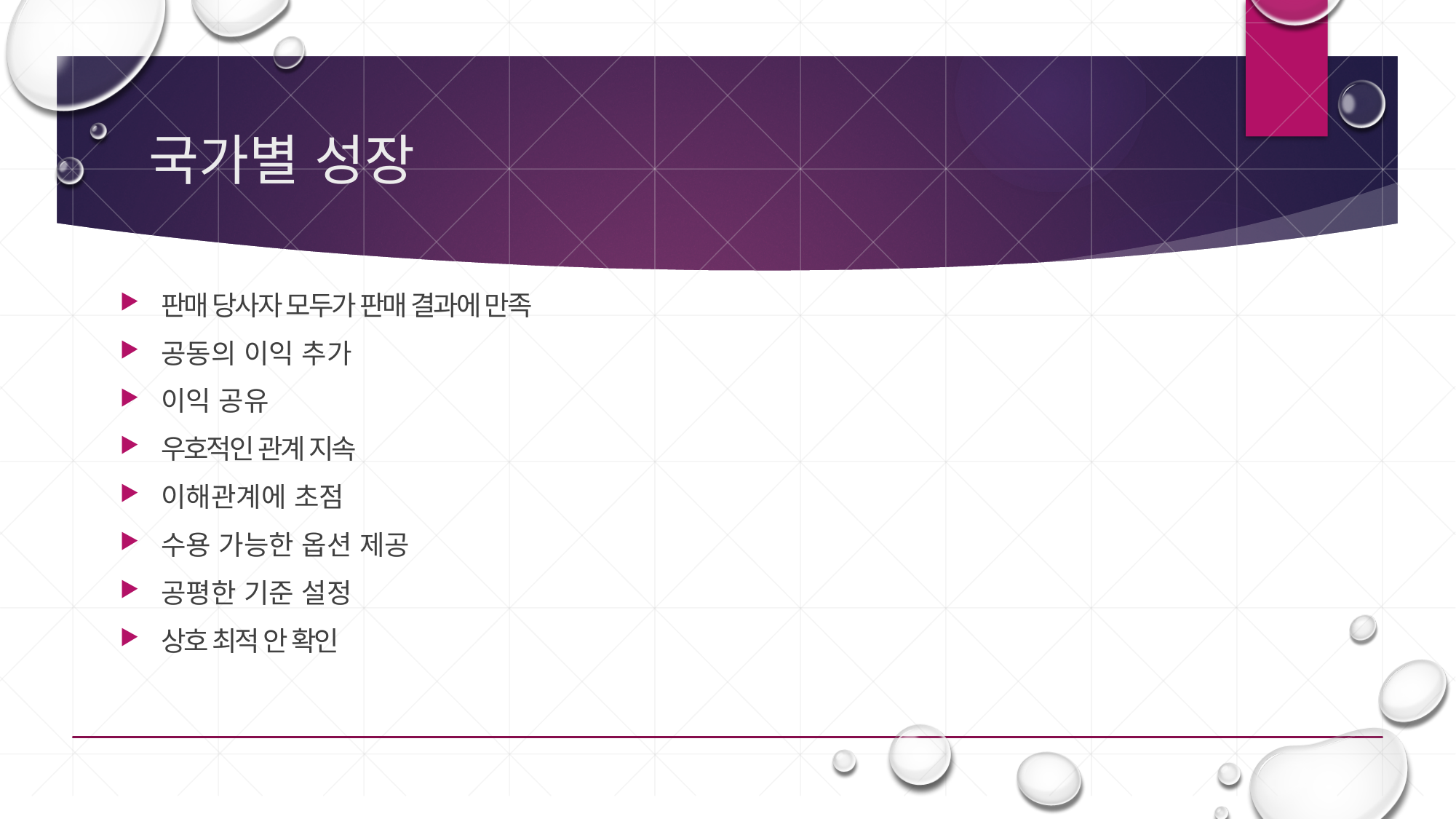

# 국가별 성장
판매 당사자 모두가 판매 결과에 만족
공동의 이익 추가
이익 공유
우호적인 관계 지속
이해관계에 초점
수용 가능한 옵션 제공
공평한 기준 설정
상호 최적 안 확인